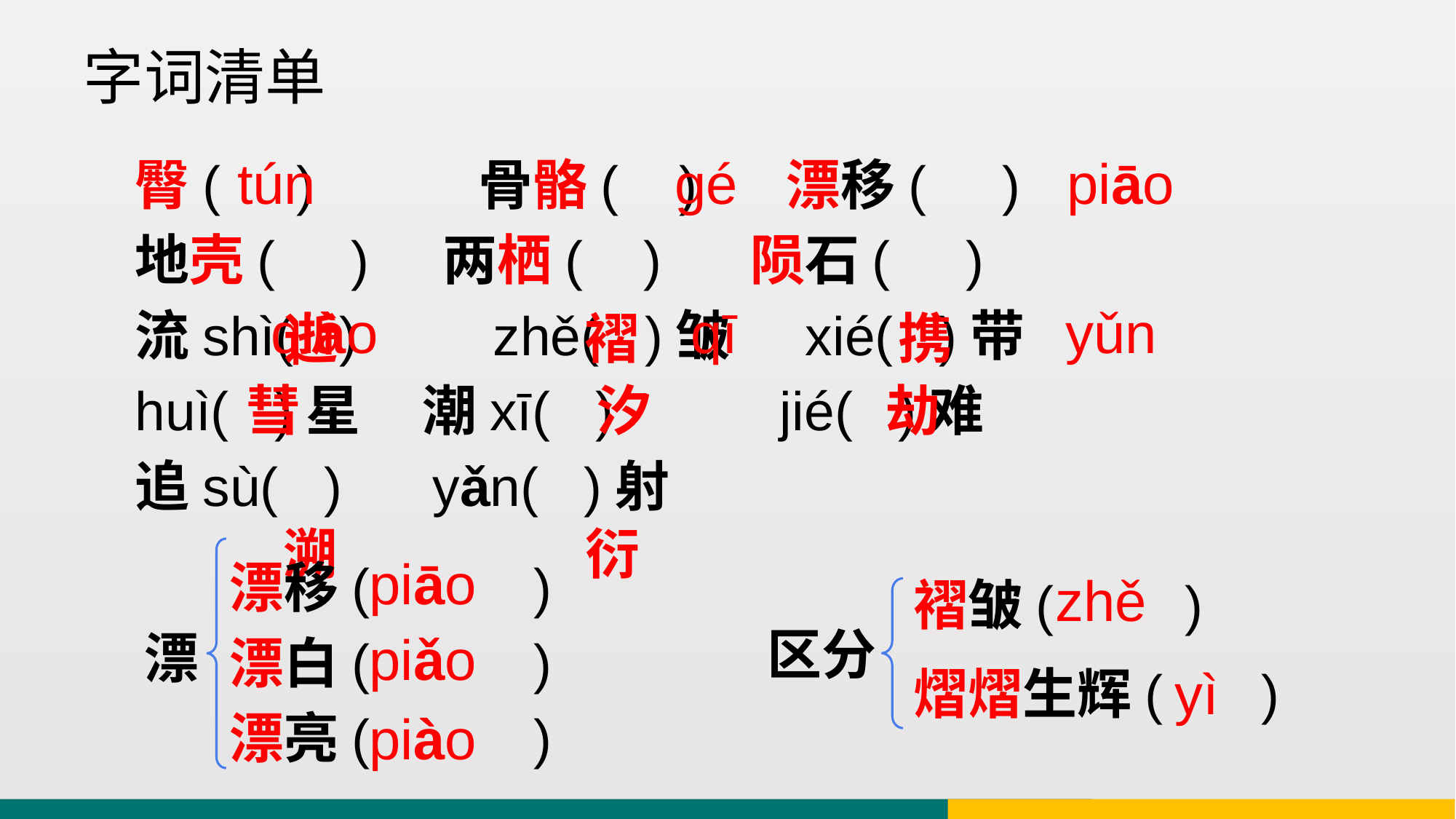

字词清单

臀(     )          骨骼(    )     漂移(     )
地壳(     )    两栖(    )     陨石(     )
流shì(   )         zhě(   )皱     xié(   )带
huì(   )星     潮xī(   )           jié(   )难
追sù(   )      yǎn(   )射
  tún                       gé                     piāo
    qiào                    qī                     yǔn

     逝                    褶                     携
  彗                        汐                   劫
     溯                    衍
漂移(     )
漂白(     )漂亮(     )

piāo
褶皱(    )
熠熠生辉(   )
zhě

区分
piǎo
漂
yì
piào